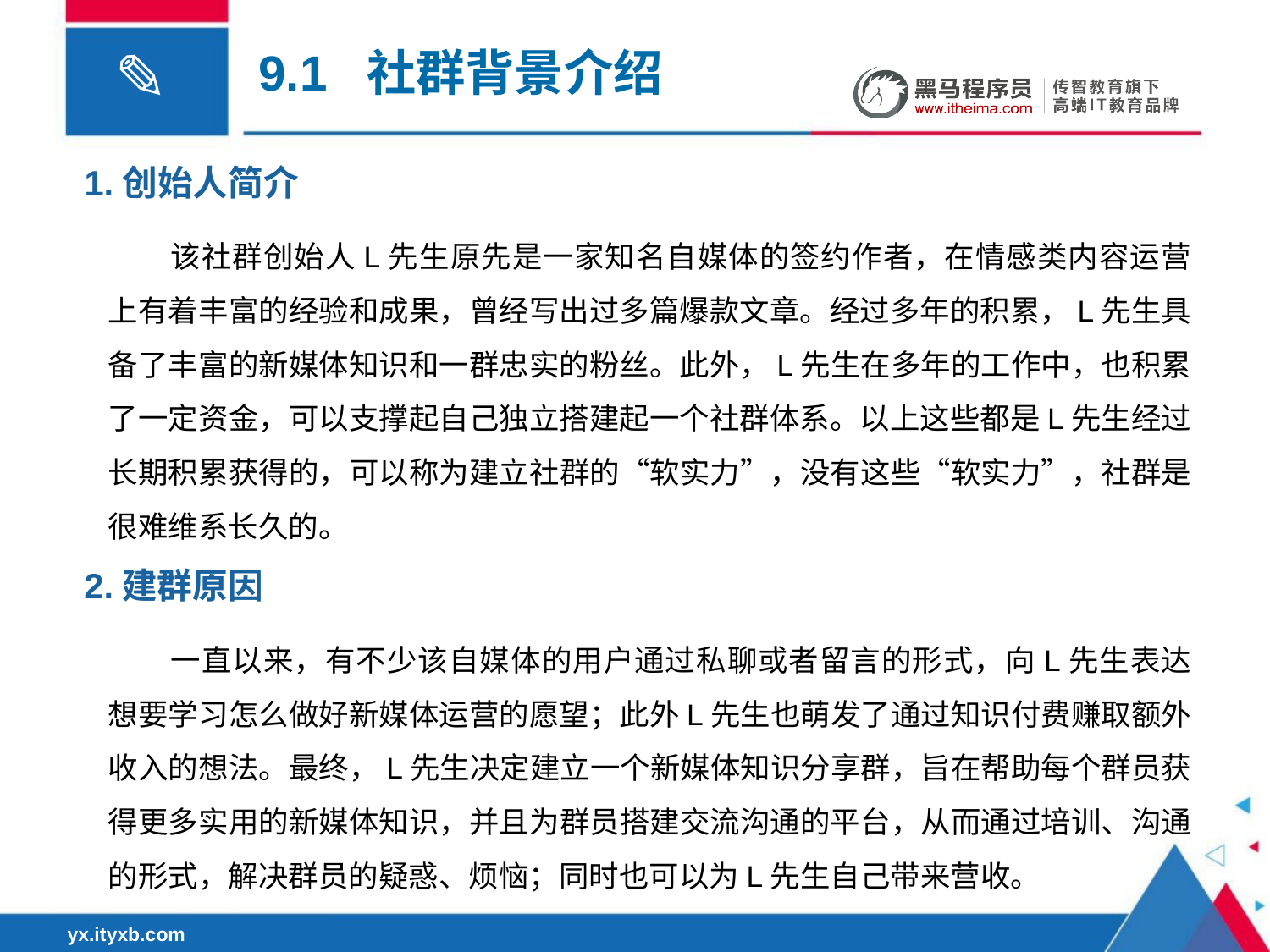

# 9.1  社群背景介绍
1.创始人简介
该社群创始人L先生原先是一家知名自媒体的签约作者，在情感类内容运营上有着丰富的经验和成果，曾经写出过多篇爆款文章。经过多年的积累，L先生具备了丰富的新媒体知识和一群忠实的粉丝。此外，L先生在多年的工作中，也积累了一定资金，可以支撑起自己独立搭建起一个社群体系。以上这些都是L先生经过长期积累获得的，可以称为建立社群的“软实力”，没有这些“软实力”，社群是很难维系长久的。
2.建群原因
一直以来，有不少该自媒体的用户通过私聊或者留言的形式，向L先生表达想要学习怎么做好新媒体运营的愿望；此外L先生也萌发了通过知识付费赚取额外收入的想法。最终，L先生决定建立一个新媒体知识分享群，旨在帮助每个群员获得更多实用的新媒体知识，并且为群员搭建交流沟通的平台，从而通过培训、沟通的形式，解决群员的疑惑、烦恼；同时也可以为L先生自己带来营收。